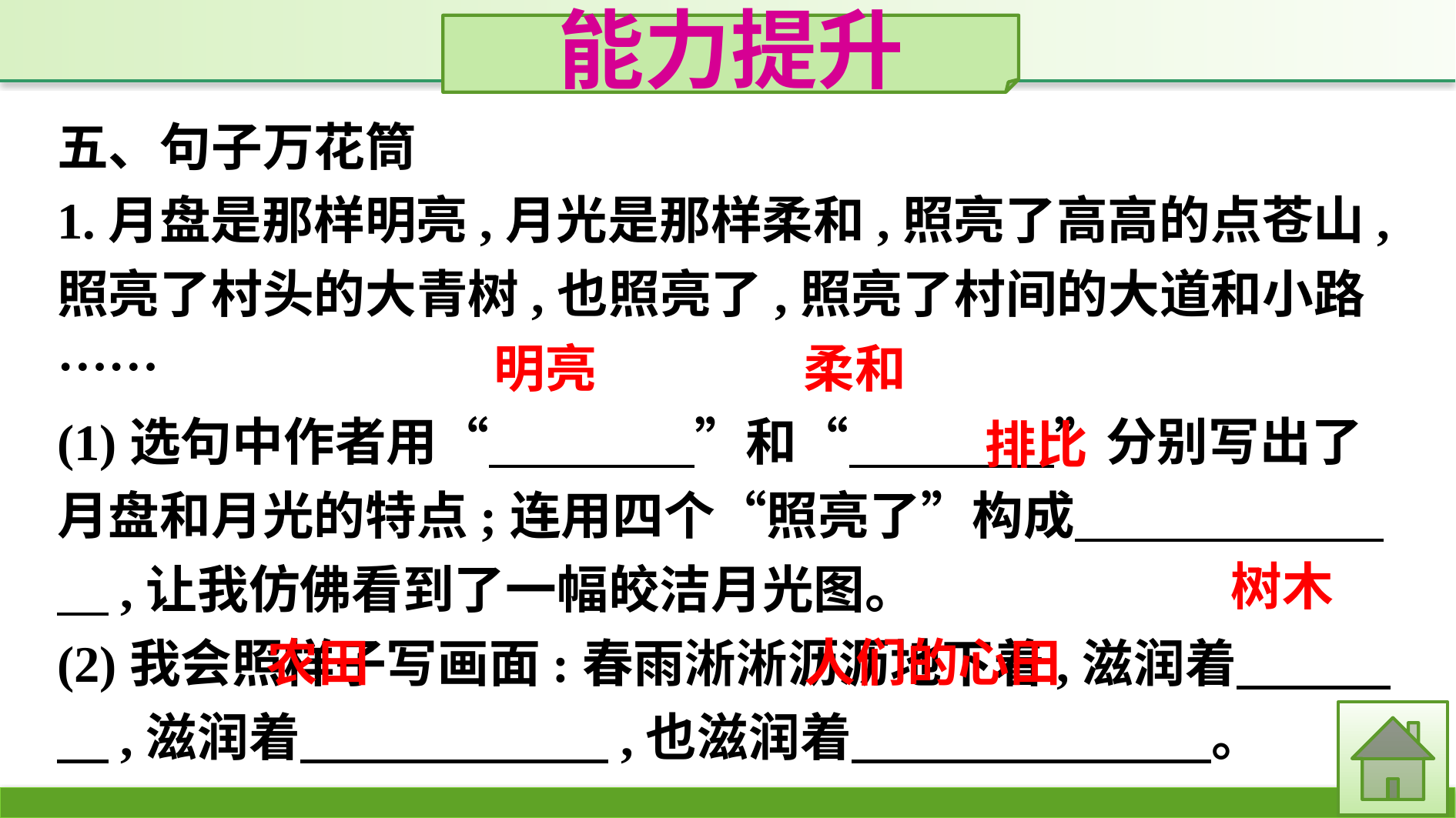

能力提升
五、句子万花筒
1.月盘是那样明亮,月光是那样柔和,照亮了高高的点苍山,照亮了村头的大青树,也照亮了,照亮了村间的大道和小路……
(1)选句中作者用“　　　　”和“　　　　”分别写出了月盘和月光的特点;连用四个“照亮了”构成　　　　　　　,让我仿佛看到了一幅皎洁月光图。
(2)我会照样子写画面:春雨淅淅沥沥地下着,滋润着　　　　,滋润着　　　　　　,也滋润着　　　　　　　。
明亮
柔和
排比
树木
农田
人们的心田